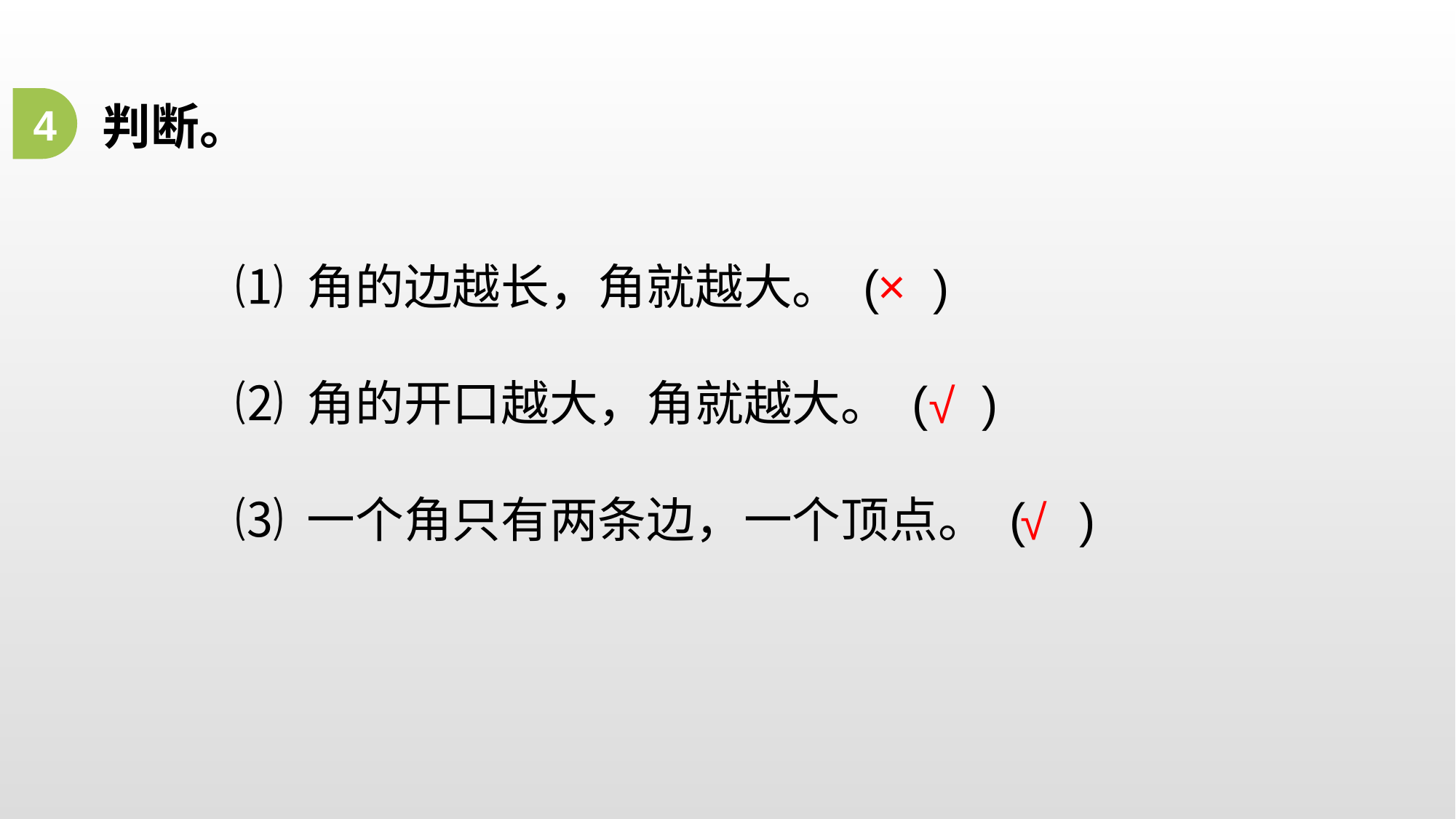

判断。
4
×
⑴ 角的边越长，角就越大。 (    )

⑵ 角的开口越大，角就越大。 (    )

⑶ 一个角只有两条边，一个顶点。 (    )
√
√